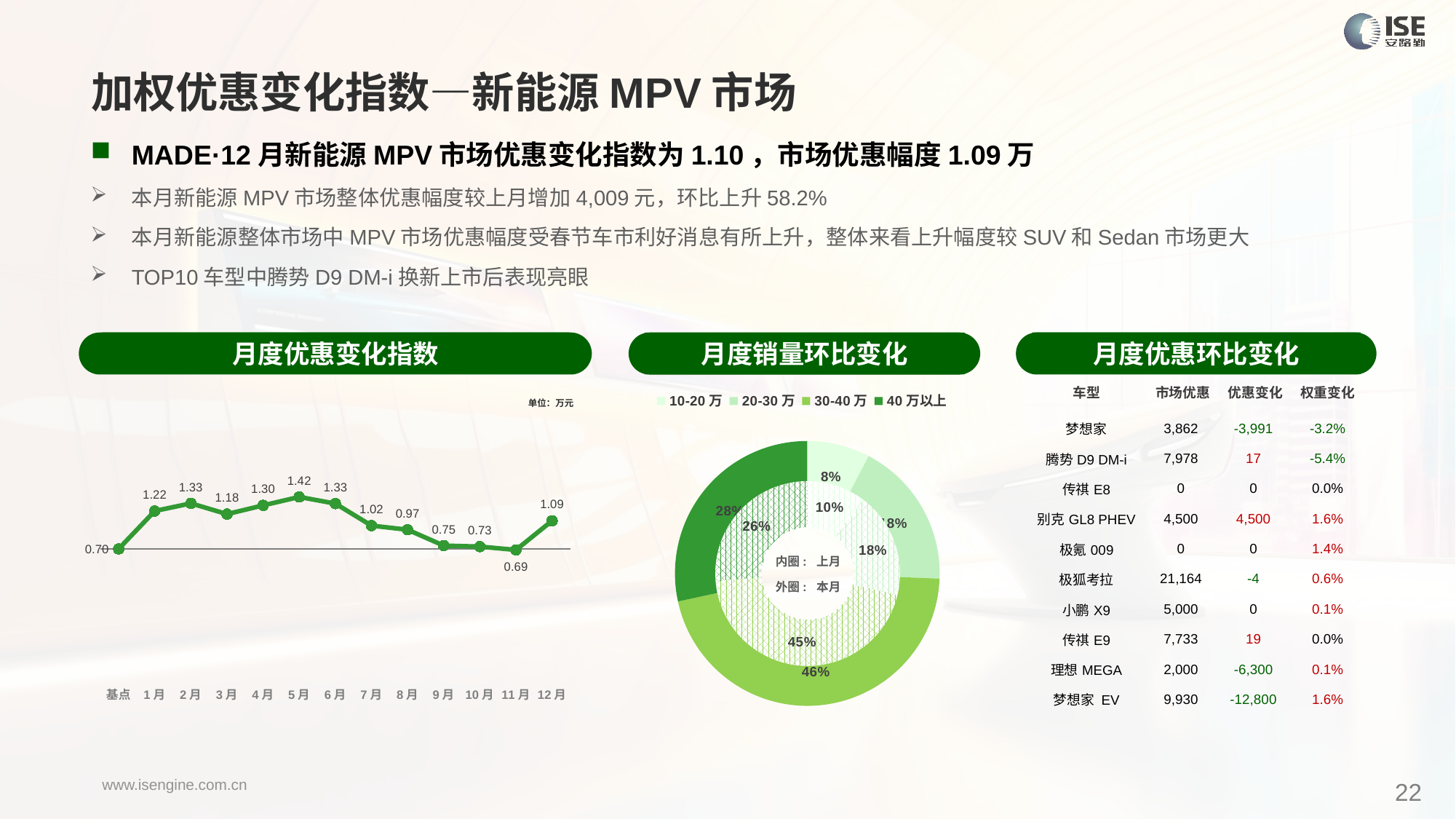

加权优惠变化指数—新能源MPV市场
MADE·12月新能源MPV市场优惠变化指数为1.10，市场优惠幅度1.09万
本月新能源MPV市场整体优惠幅度较上月增加4,009元，环比上升58.2%
本月新能源整体市场中MPV市场优惠幅度受春节车市利好消息有所上升，整体来看上升幅度较SUV和Sedan市场更大
TOP10车型中腾势D9 DM-i换新上市后表现亮眼
月度优惠变化指数

月度优惠环比变化

月度销量环比变化

### Chart

| Category | 销量 |
|---|---|
| 10-20万 | 3060.0000000016953 |
| 20-30万 | 7157.000000002365 |
| 30-40万 | 18320.000000001404 |
| 40万以上 | 11322.0000000003 |

### Chart

| Category | 销量 |
|---|---|
| 10-20万 | 3268.0 |
| 20-30万 | 5835.0 |
| 30-40万 | 14207.0 |
内圈:  上月
外圈:  本月
| 车型 | 市场优惠 | 优惠变化 | 权重变化 |
| --- | --- | --- | --- |
| 梦想家 | 3,862 | -3,991 | -3.2% |
| 腾势D9 DM-i | 7,978 | 17 | -5.4% |
| 传祺E8 | 0 | 0 | 0.0% |
| 别克GL8 PHEV | 4,500 | 4,500 | 1.6% |
| 极氪009 | 0 | 0 | 1.4% |
| 极狐考拉 | 21,164 | -4 | 0.6% |
| 小鹏X9 | 5,000 | 0 | 0.1% |
| 传祺E9 | 7,733 | 19 | 0.0% |
| 理想MEGA | 2,000 | -6,300 | 0.1% |
| 梦想家 EV | 9,930 | -12,800 | 1.6% |

### Chart

| Category | Y2024 |
|---|---|
| 基点 | 0.0 |
| 1月 | 1.480512305779321 |
| 2月 | 1.78 |
| 3月 | 1.36 |
| 4月 | 1.7 |
| 5月 | 2.03 |
| 6月 | 1.77 |
| 7月 | 0.91 |
| 8月 | 0.75 |
| 9月 | 0.13 |
| 10月 | 0.09 |
| 11月 | -0.04 |
| 12月 | 1.1 |
单位：万元
22